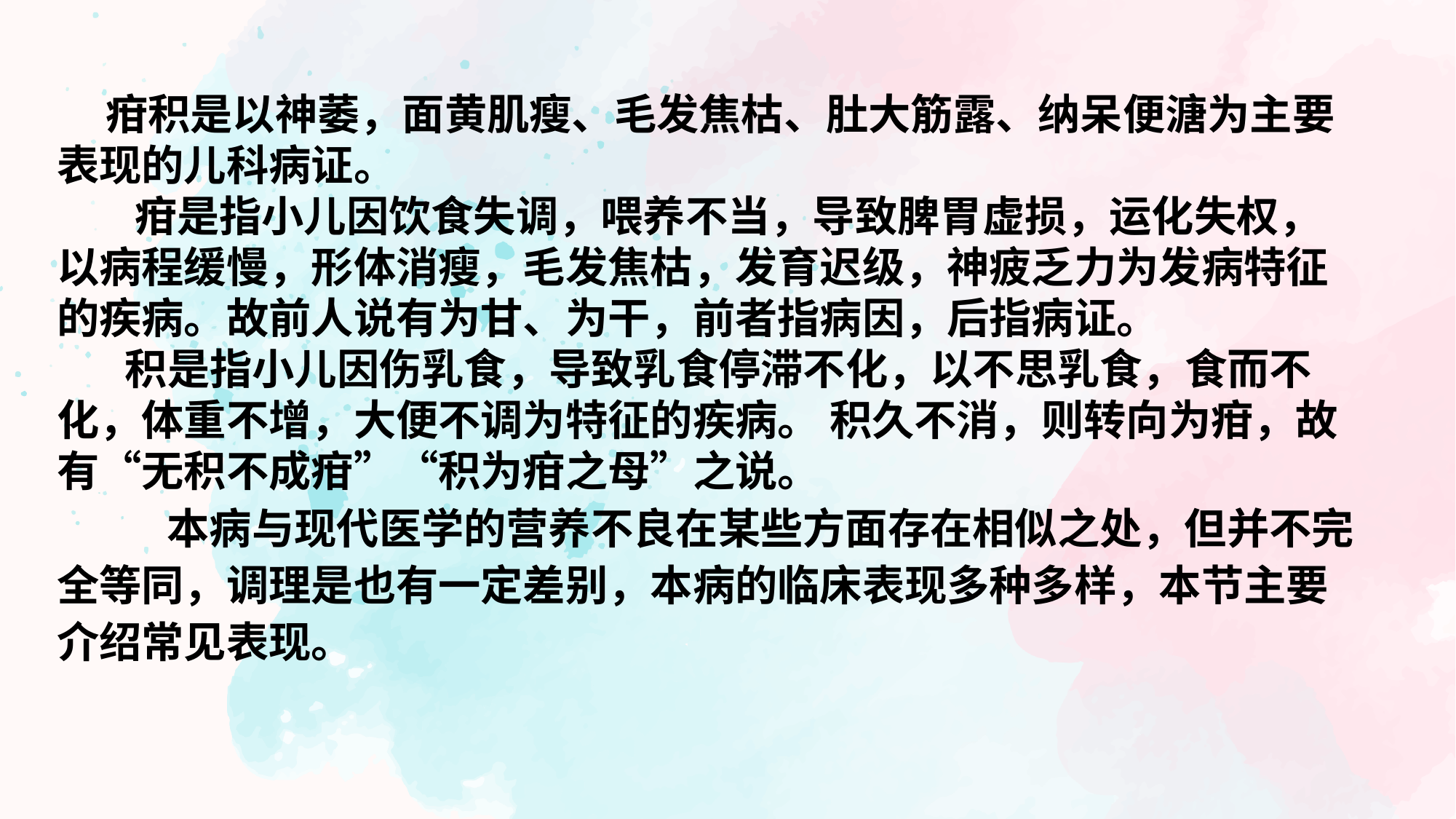

疳积是以神萎，面黄肌瘦、毛发焦枯、肚大筋露、纳呆便溏为主要表现的儿科病证。       疳是指小儿因饮食失调，喂养不当，导致脾胃虚损，运化失权，以病程缓慢，形体消瘦，毛发焦枯，发育迟级，神疲乏力为发病特征的疾病。故前人说有为甘、为干，前者指病因，后指病证。          积是指小儿因伤乳食，导致乳食停滞不化，以不思乳食，食而不化，体重不增，大便不调为特征的疾病。 积久不消，则转向为疳，故有“无积不成疳”“积为疳之母”之说。             本病与现代医学的营养不良在某些方面存在相似之处，但并不完全等同，调理是也有一定差别，本病的临床表现多种多样，本节主要介绍常见表现。